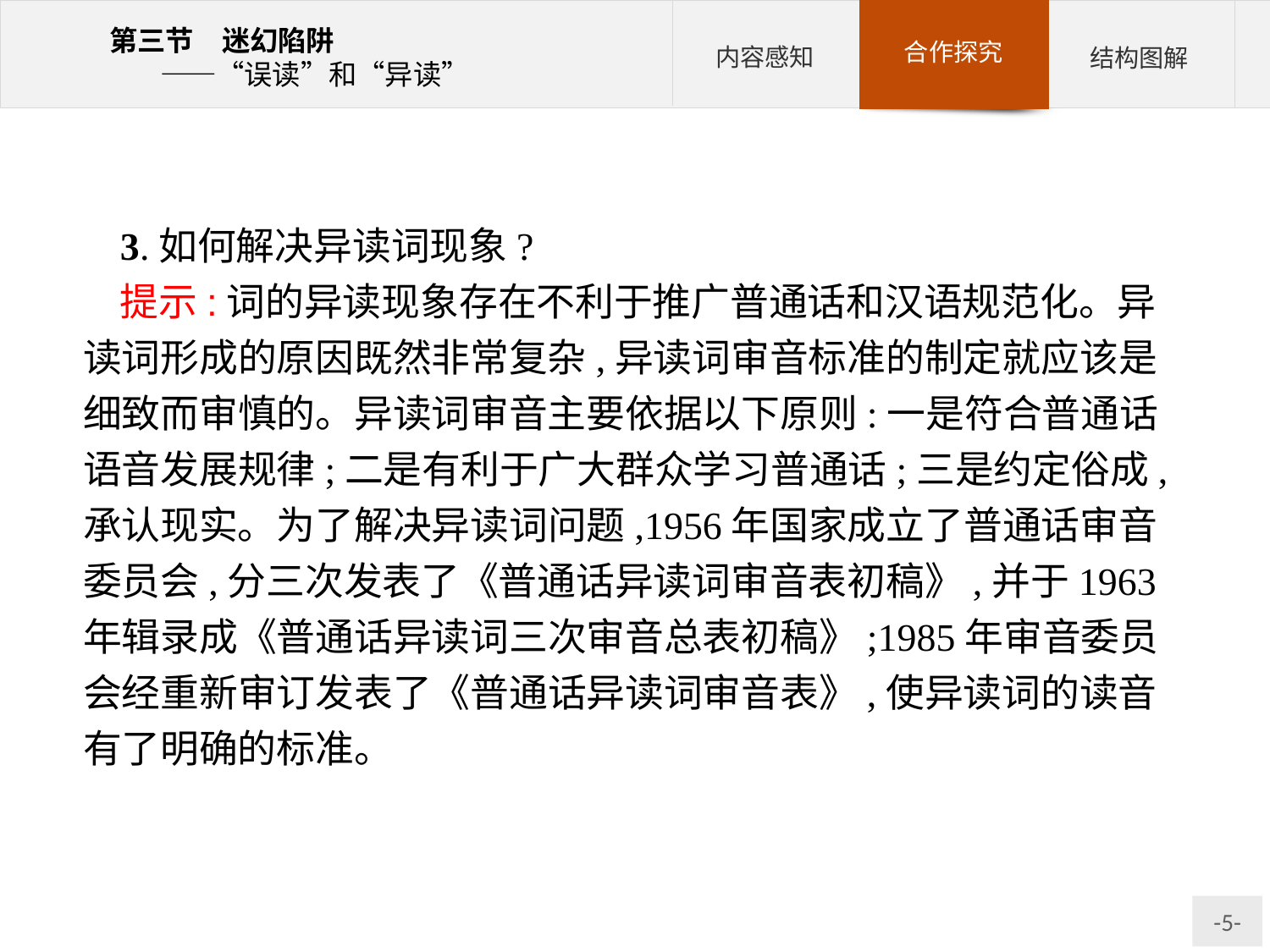

3.如何解决异读词现象?
提示:词的异读现象存在不利于推广普通话和汉语规范化。异读词形成的原因既然非常复杂,异读词审音标准的制定就应该是细致而审慎的。异读词审音主要依据以下原则:一是符合普通话语音发展规律;二是有利于广大群众学习普通话;三是约定俗成,承认现实。为了解决异读词问题,1956年国家成立了普通话审音委员会,分三次发表了《普通话异读词审音表初稿》,并于1963年辑录成《普通话异读词三次审音总表初稿》;1985年审音委员会经重新审订发表了《普通话异读词审音表》,使异读词的读音有了明确的标准。